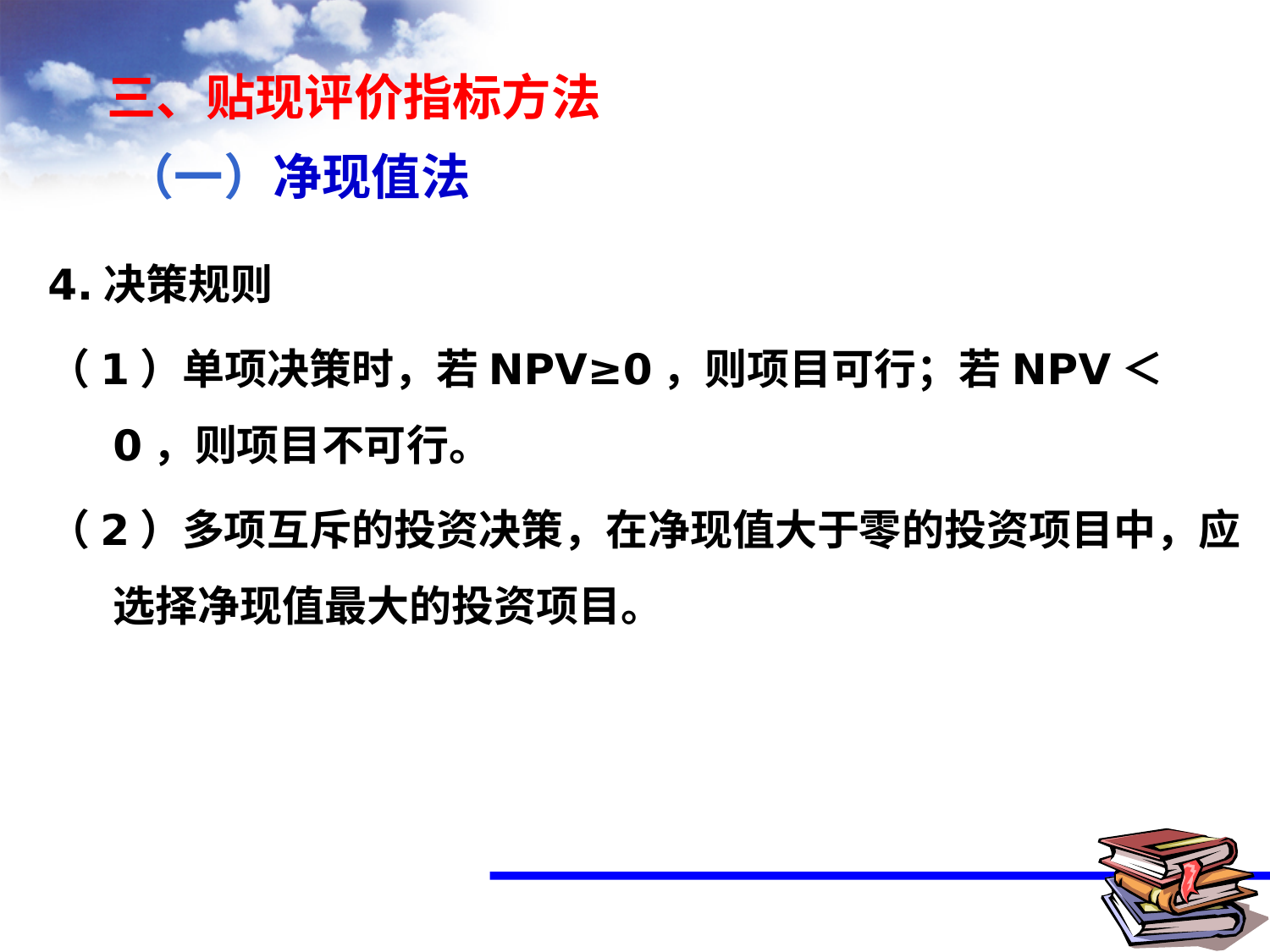

三、贴现评价指标方法
（一）净现值法
4.决策规则
（1）单项决策时，若NPV≥0，则项目可行；若NPV＜0，则项目不可行。
（2）多项互斥的投资决策，在净现值大于零的投资项目中，应选择净现值最大的投资项目。